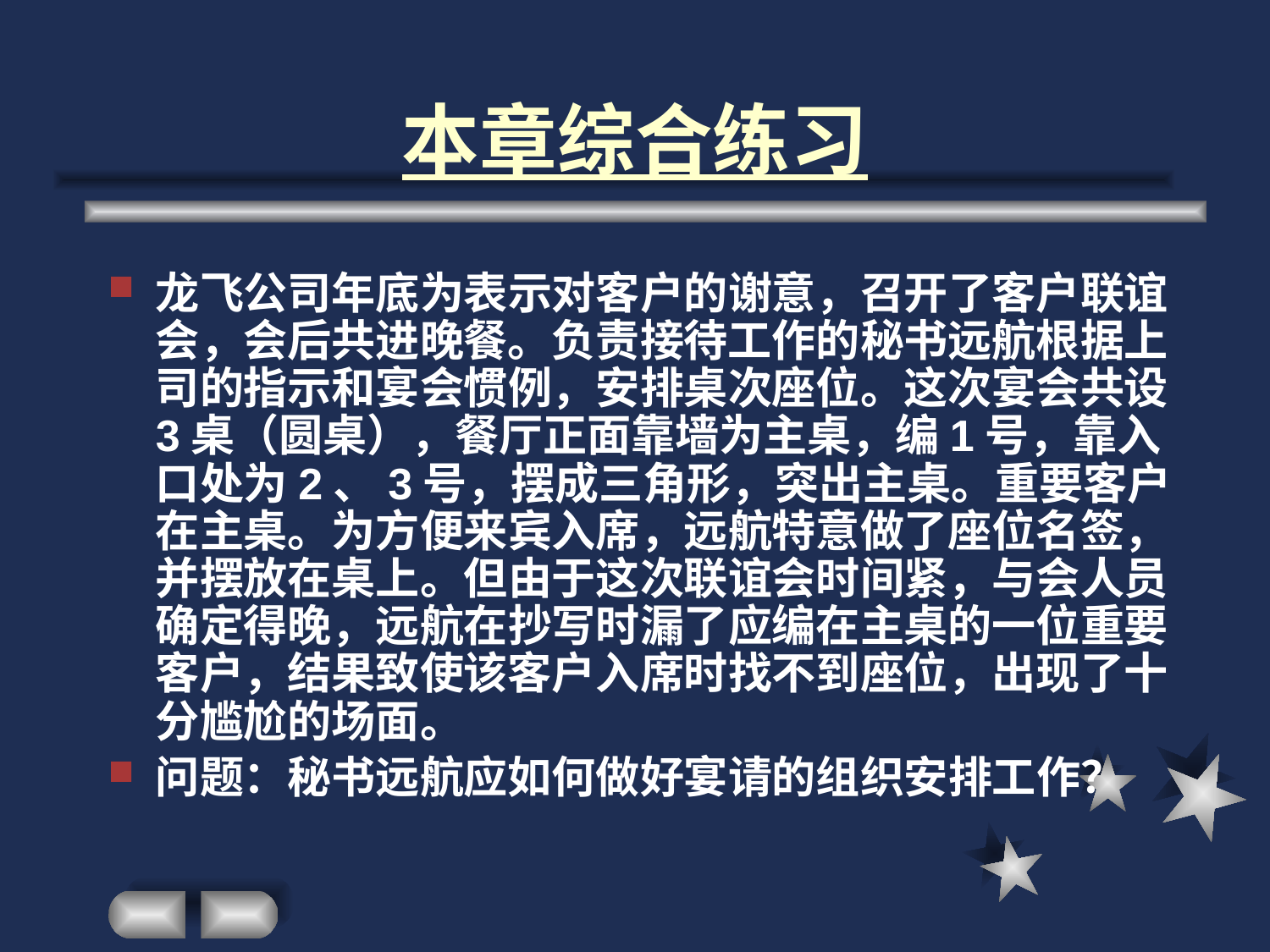

# 本章综合练习
龙飞公司年底为表示对客户的谢意，召开了客户联谊会，会后共进晚餐。负责接待工作的秘书远航根据上司的指示和宴会惯例，安排桌次座位。这次宴会共设3桌（圆桌），餐厅正面靠墙为主桌，编1号，靠入口处为2、3号，摆成三角形，突出主桌。重要客户在主桌。为方便来宾入席，远航特意做了座位名签，并摆放在桌上。但由于这次联谊会时间紧，与会人员确定得晚，远航在抄写时漏了应编在主桌的一位重要客户，结果致使该客户入席时找不到座位，出现了十分尴尬的场面。
问题：秘书远航应如何做好宴请的组织安排工作？